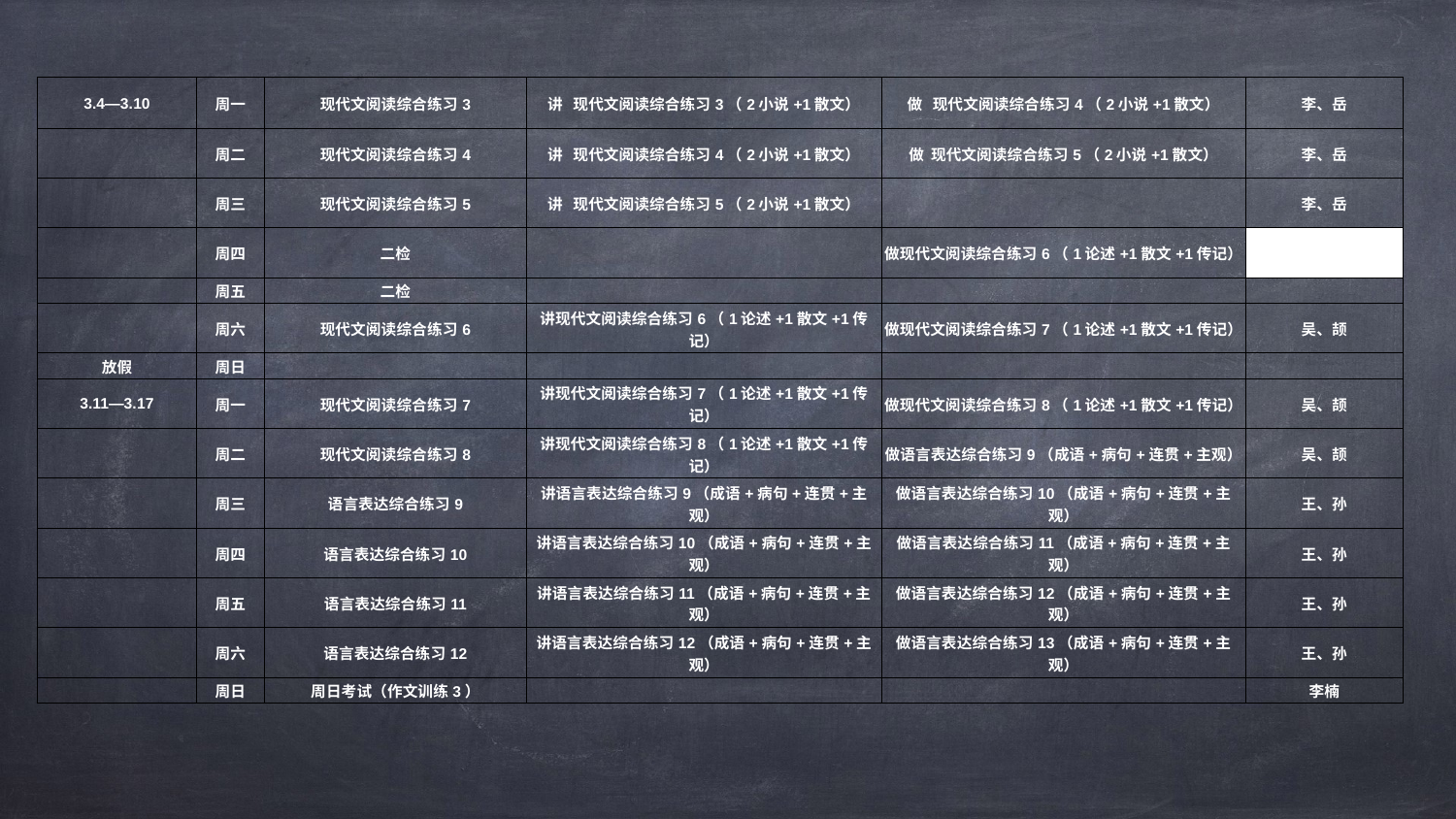

| 3.4—3.10 | 周一 | 现代文阅读综合练习3 | 讲 现代文阅读综合练习3（2小说+1散文） | 做 现代文阅读综合练习4（2小说+1散文） | 李、岳 |
| --- | --- | --- | --- | --- | --- |
|  | 周二 | 现代文阅读综合练习4 | 讲 现代文阅读综合练习4（2小说+1散文） | 做 现代文阅读综合练习5（2小说+1散文） | 李、岳 |
|  | 周三 | 现代文阅读综合练习5 | 讲 现代文阅读综合练习5（2小说+1散文） |  | 李、岳 |
|  | 周四 | 二检 |  | 做现代文阅读综合练习6（1论述+1散文+1传记） |  |
|  | 周五 | 二检 |  |  |  |
|  | 周六 | 现代文阅读综合练习6 | 讲现代文阅读综合练习6（1论述+1散文+1传记） | 做现代文阅读综合练习7（1论述+1散文+1传记） | 吴、颉 |
| 放假 | 周日 |  |  |  |  |
| 3.11—3.17 | 周一 | 现代文阅读综合练习7 | 讲现代文阅读综合练习7（1论述+1散文+1传记） | 做现代文阅读综合练习8（1论述+1散文+1传记） | 吴、颉 |
|  | 周二 | 现代文阅读综合练习8 | 讲现代文阅读综合练习8（1论述+1散文+1传记） | 做语言表达综合练习9（成语+病句+连贯+主观） | 吴、颉 |
|  | 周三 | 语言表达综合练习9 | 讲语言表达综合练习9（成语+病句+连贯+主观） | 做语言表达综合练习10（成语+病句+连贯+主观） | 王、孙 |
|  | 周四 | 语言表达综合练习10 | 讲语言表达综合练习10（成语+病句+连贯+主观） | 做语言表达综合练习11（成语+病句+连贯+主观） | 王、孙 |
|  | 周五 | 语言表达综合练习11 | 讲语言表达综合练习11（成语+病句+连贯+主观） | 做语言表达综合练习12（成语+病句+连贯+主观） | 王、孙 |
|  | 周六 | 语言表达综合练习12 | 讲语言表达综合练习12（成语+病句+连贯+主观） | 做语言表达综合练习13（成语+病句+连贯+主观） | 王、孙 |
|  | 周日 | 周日考试（作文训练3） |  |  | 李楠 |